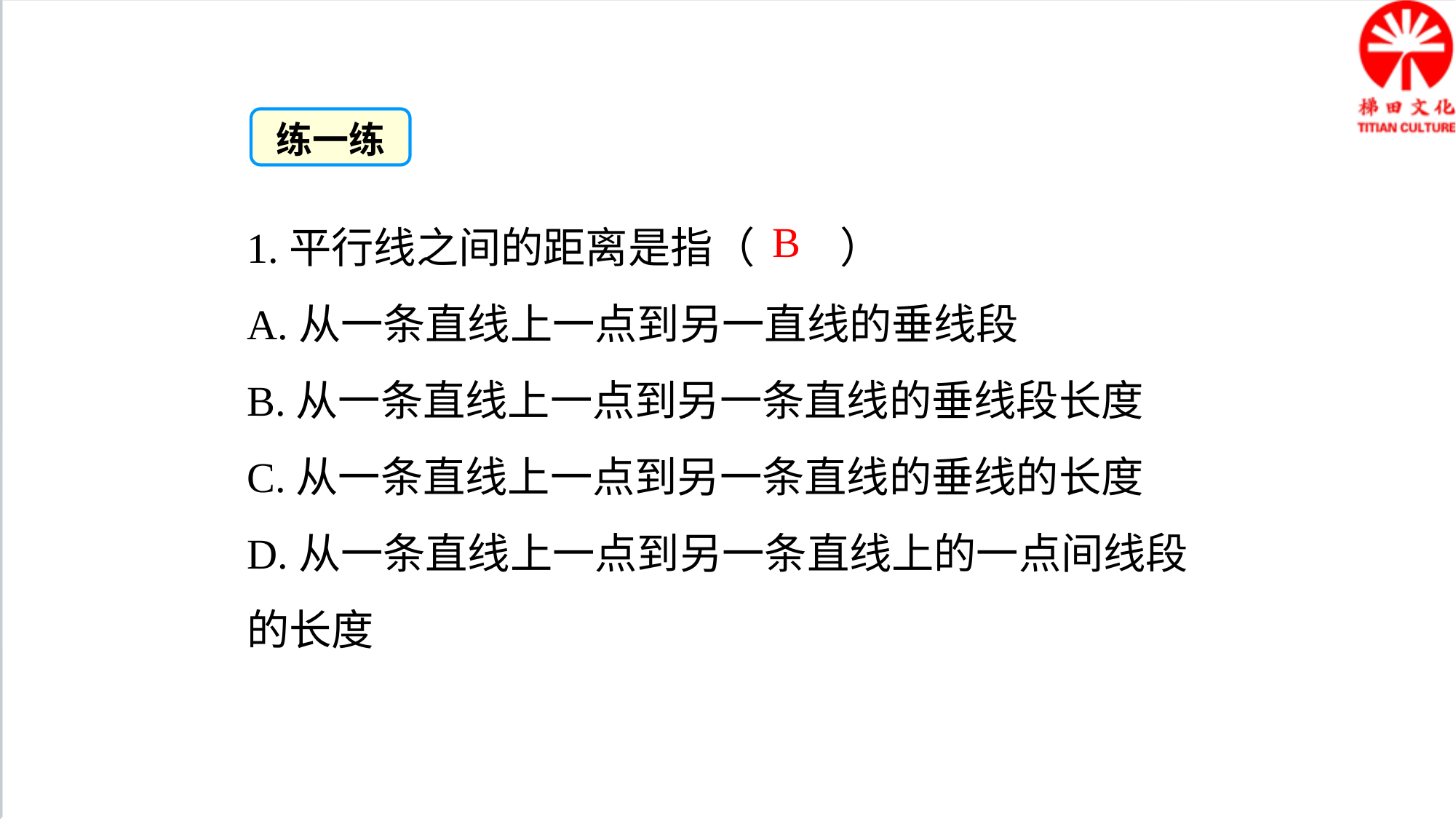

练一练
1.平行线之间的距离是指（　　）
A.从一条直线上一点到另一直线的垂线段
B.从一条直线上一点到另一条直线的垂线段长度
C.从一条直线上一点到另一条直线的垂线的长度
D.从一条直线上一点到另一条直线上的一点间线段的长度
B